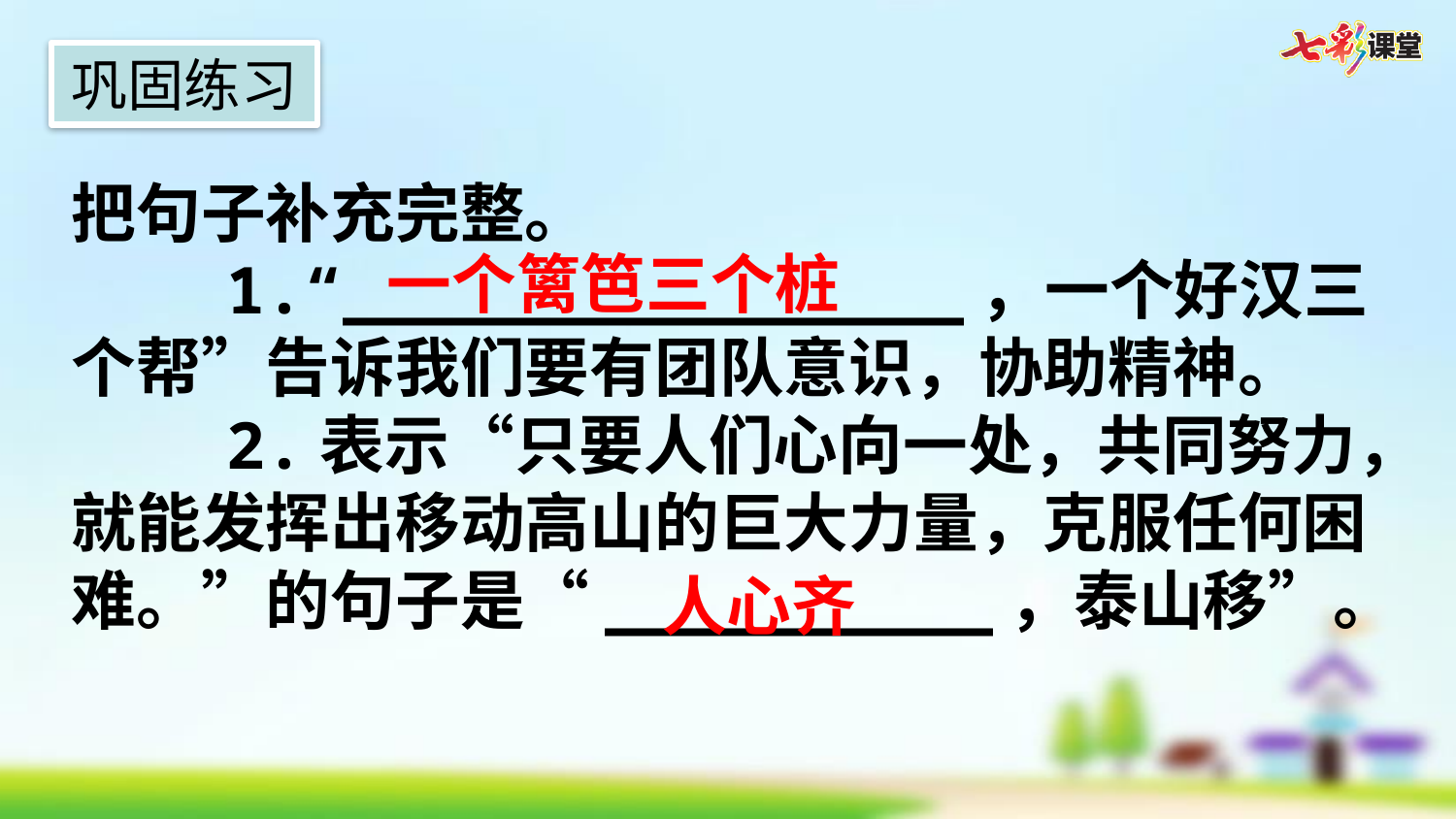

巩固练习
把句子补充完整。
    1.“________________，一个好汉三个帮”告诉我们要有团队意识，协助精神。
    2.表示“只要人们心向一处，共同努力，就能发挥出移动高山的巨大力量，克服任何困难。”的句子是“__________，泰山移”。
一个篱笆三个桩
人心齐